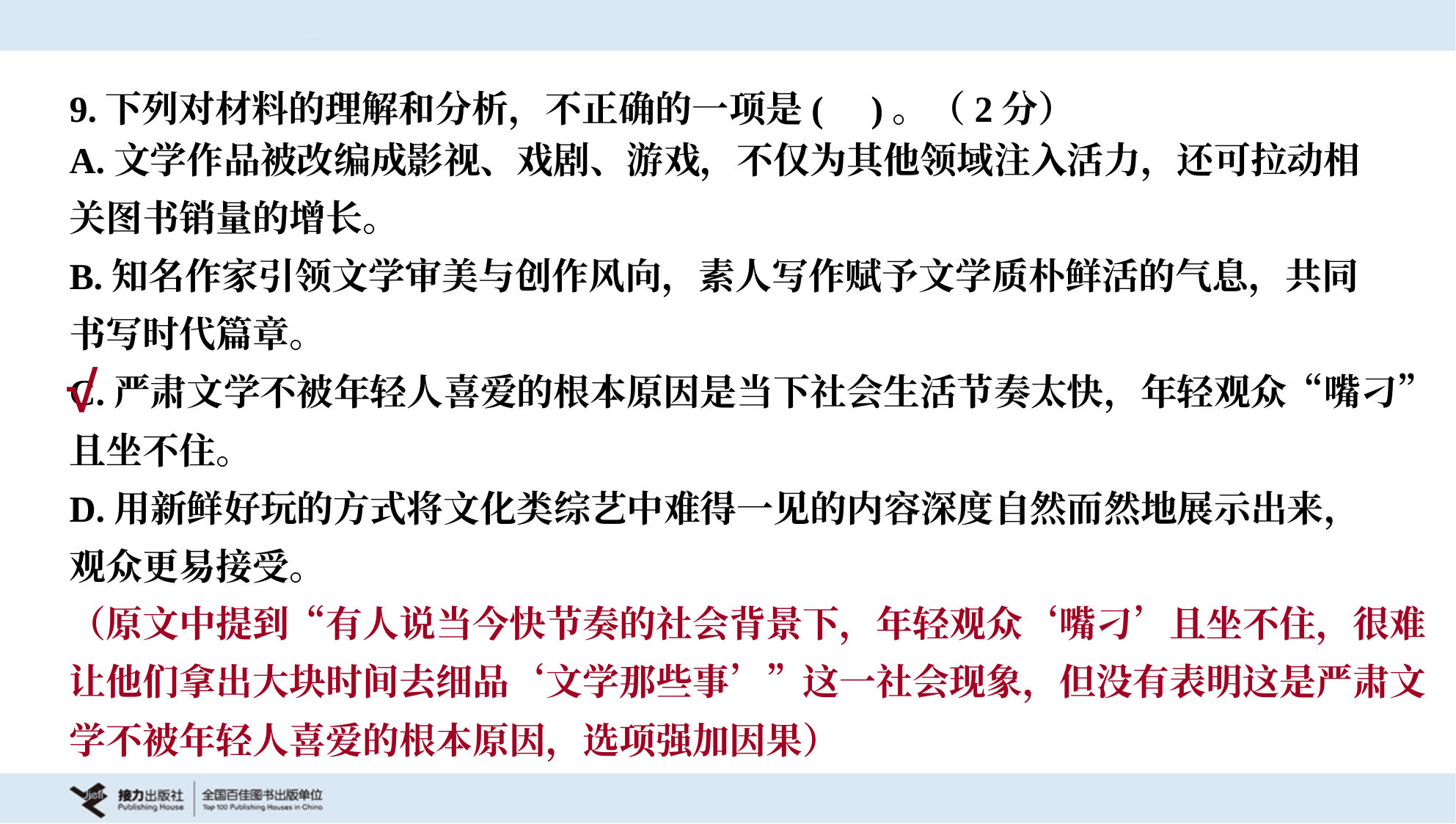

9.下列对材料的理解和分析，不正确的一项是(     )。（2分）
A.文学作品被改编成影视、戏剧、游戏，不仅为其他领域注入活力，还可拉动相
关图书销量的增长。
B.知名作家引领文学审美与创作风向，素人写作赋予文学质朴鲜活的气息，共同
书写时代篇章。
C.严肃文学不被年轻人喜爱的根本原因是当下社会生活节奏太快，年轻观众“嘴刁”
且坐不住。
D.用新鲜好玩的方式将文化类综艺中难得一见的内容深度自然而然地展示出来，
观众更易接受。
√
（原文中提到“有人说当今快节奏的社会背景下，年轻观众‘嘴刁’且坐不住，很难
让他们拿出大块时间去细品‘文学那些事’”这一社会现象，但没有表明这是严肃文
学不被年轻人喜爱的根本原因，选项强加因果）